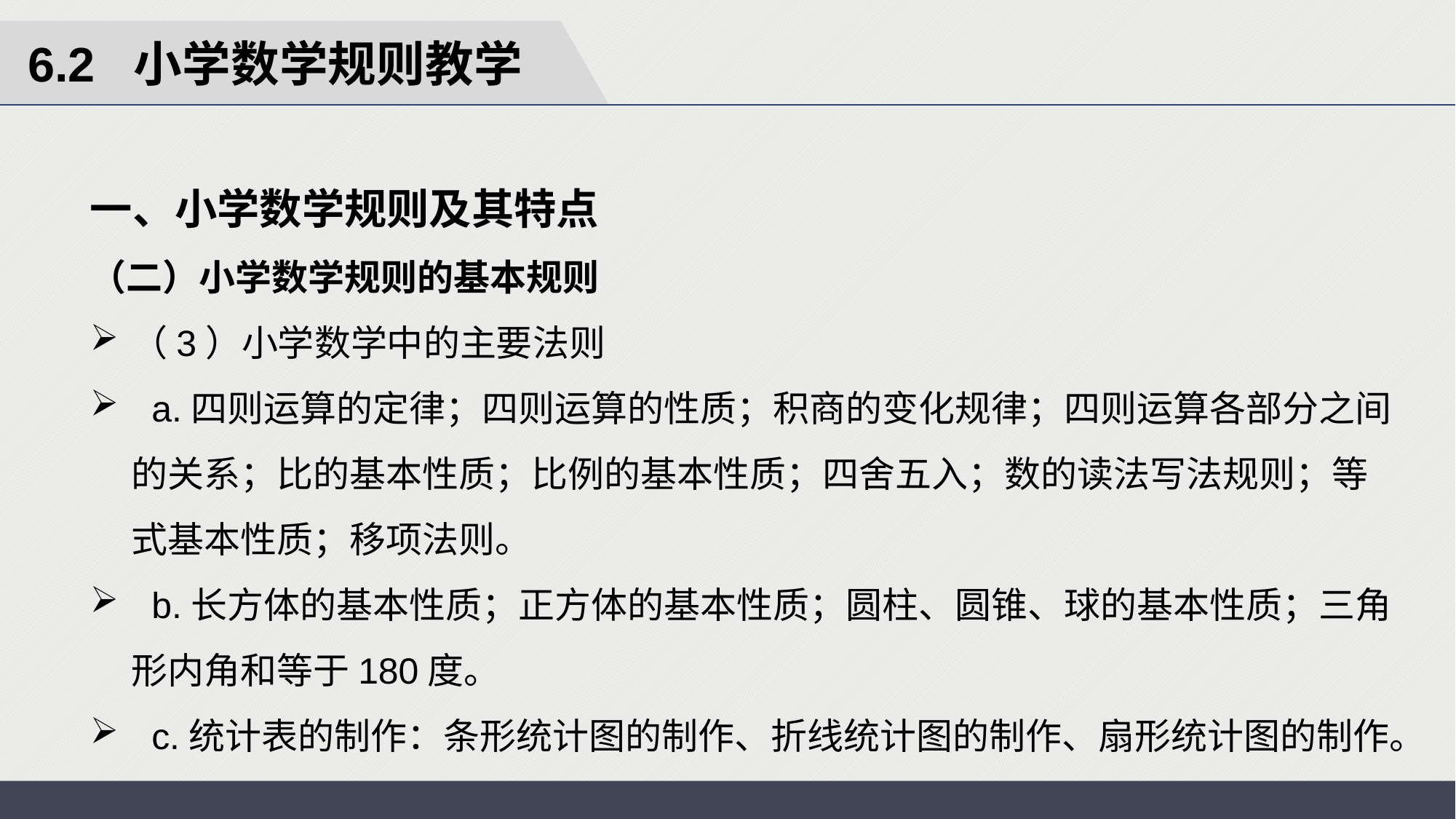

6.2  小学数学规则教学
一、小学数学规则及其特点
（二）小学数学规则的基本规则
（3）小学数学中的主要法则
  a.四则运算的定律；四则运算的性质；积商的变化规律；四则运算各部分之间的关系；比的基本性质；比例的基本性质；四舍五入；数的读法写法规则；等式基本性质；移项法则。
  b.长方体的基本性质；正方体的基本性质；圆柱、圆锥、球的基本性质；三角形内角和等于180度。
  c.统计表的制作：条形统计图的制作、折线统计图的制作、扇形统计图的制作。